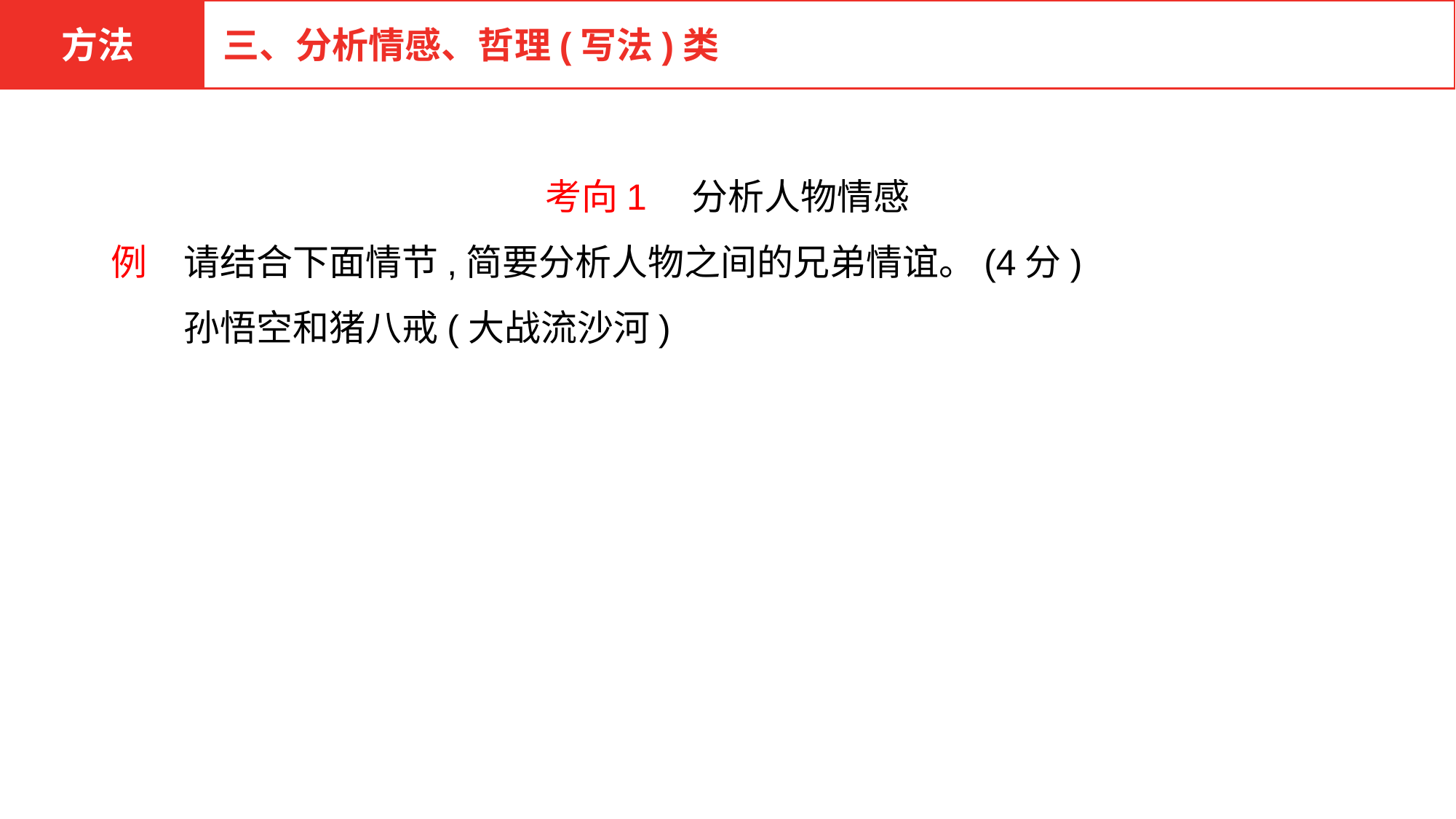

方法
三、分析情感、哲理(写法)类
考向1　分析人物情感
例　请结合下面情节,简要分析人物之间的兄弟情谊。(4分)
　　孙悟空和猪八戒(大战流沙河)